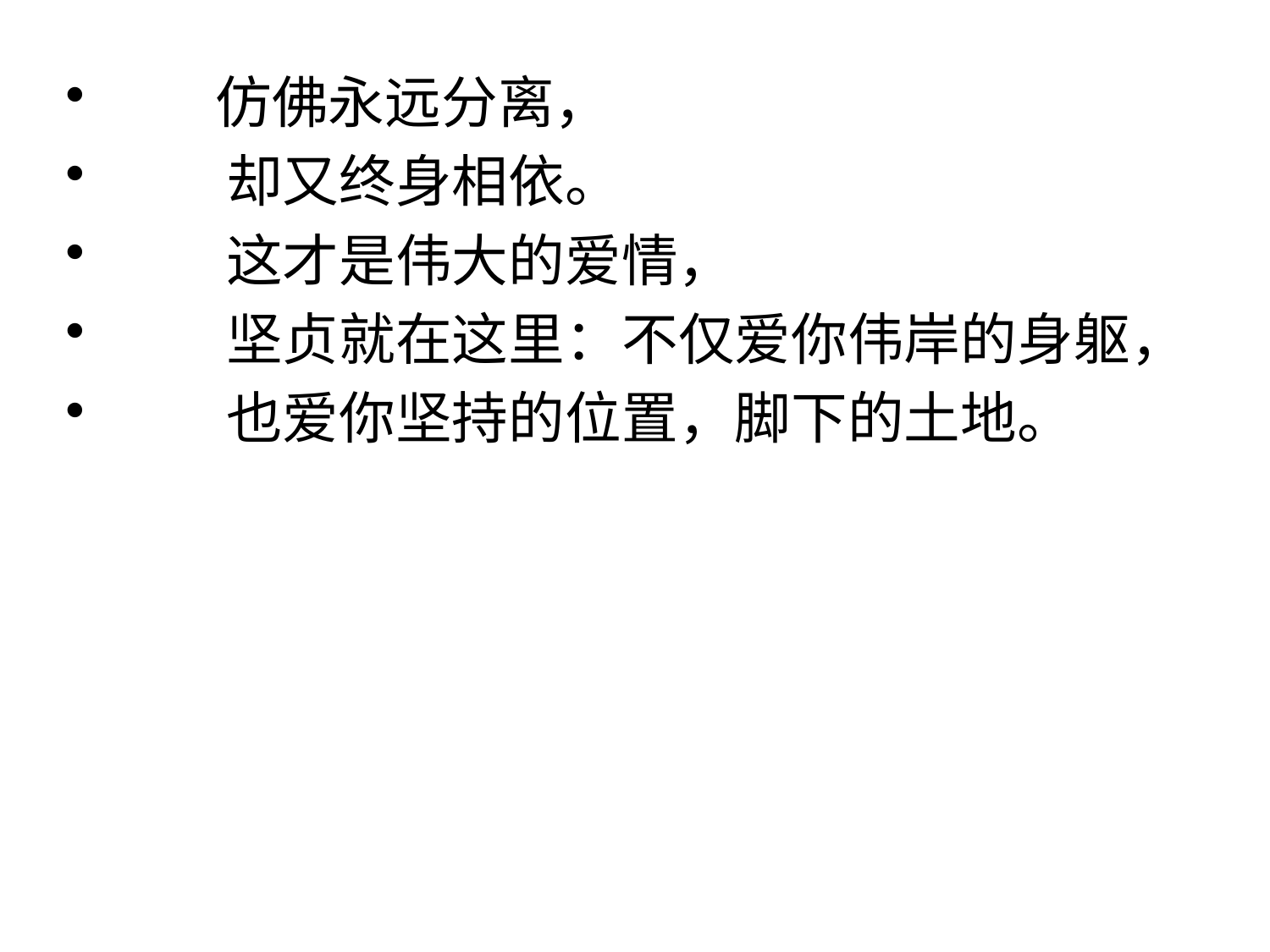

仿佛永远分离，
　　却又终身相依。
　　这才是伟大的爱情，
　　坚贞就在这里：不仅爱你伟岸的身躯，
　　也爱你坚持的位置，脚下的土地。